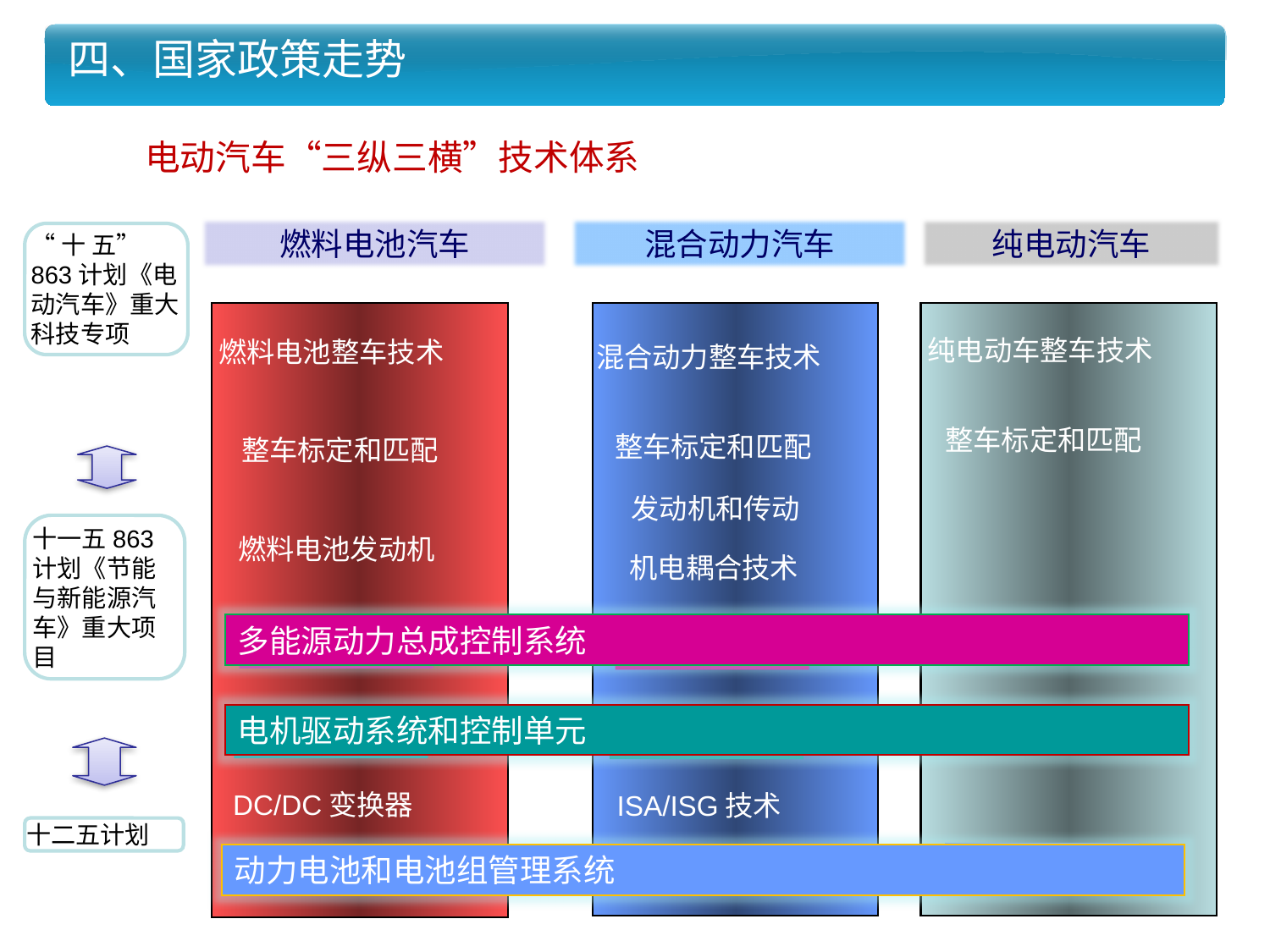

四、国家政策走势

电动汽车“三纵三横”技术体系
燃料电池汽车
混合动力汽车
纯电动汽车
“十 五” 863计划《电动汽车》重大科技专项

纯电动车整车技术
整车标定和匹配
能源管理模块
电机驱动系统
动力电池系统
燃料电池整车技术
整车标定和匹配
燃料电池发动机
能源管理模块
电机驱动系统
DC/DC变换器
动力电池系统
混合动力整车技术
整车标定和匹配
发动机和传动
机电耦合技术
能源管理模块
电机驱动系统
动力电池系统
ISA/ISG技术

十一五863计划《节能与新能源汽车》重大项目
多能源动力总成控制系统
电机驱动系统和控制单元

十二五计划
动力电池和电池组管理系统